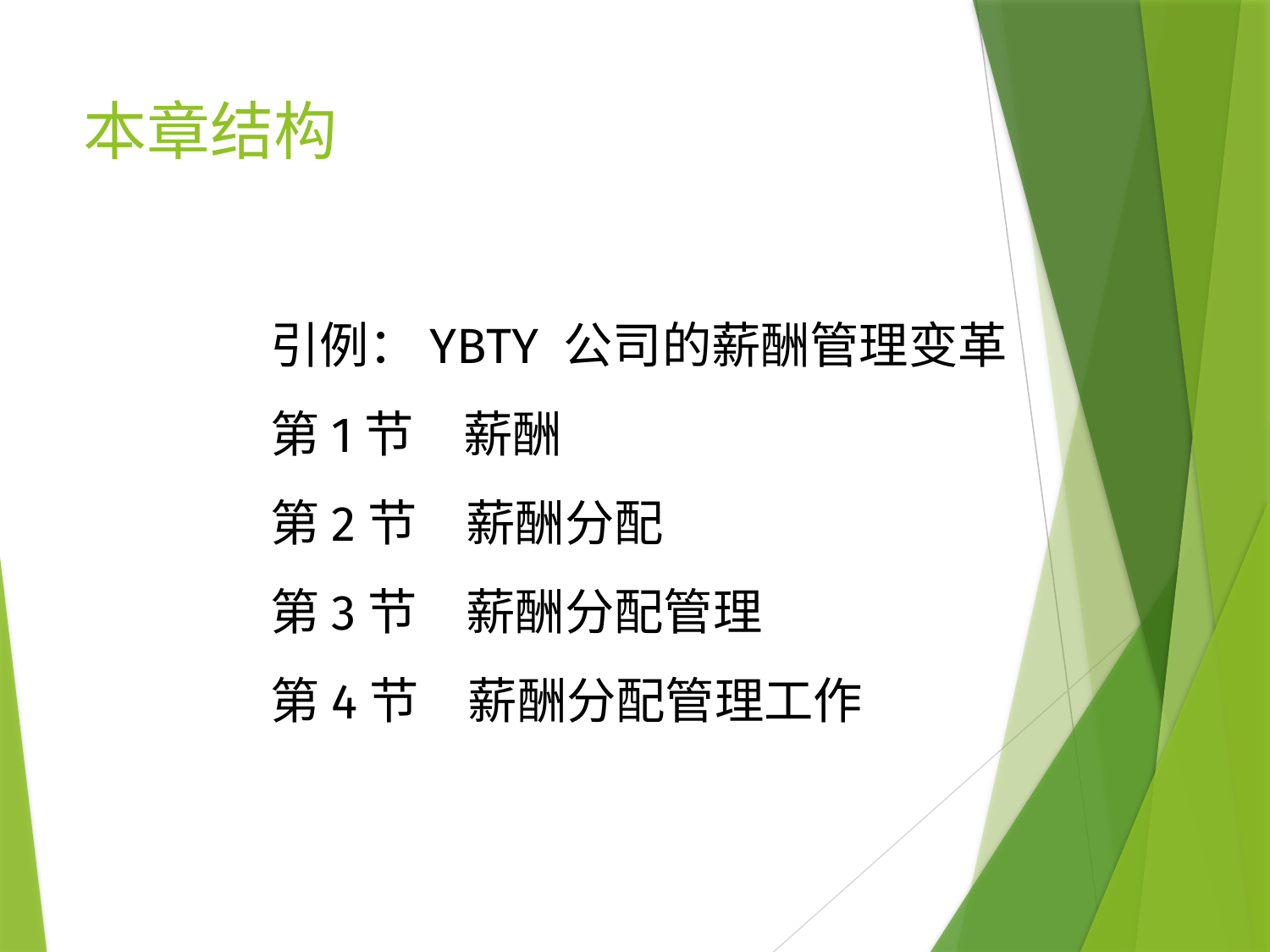

# 本章结构

引例：YBTY 公司的薪酬管理变革
第1节　薪酬
第2节　薪酬分配
第3节　薪酬分配管理
第4节　薪酬分配管理工作